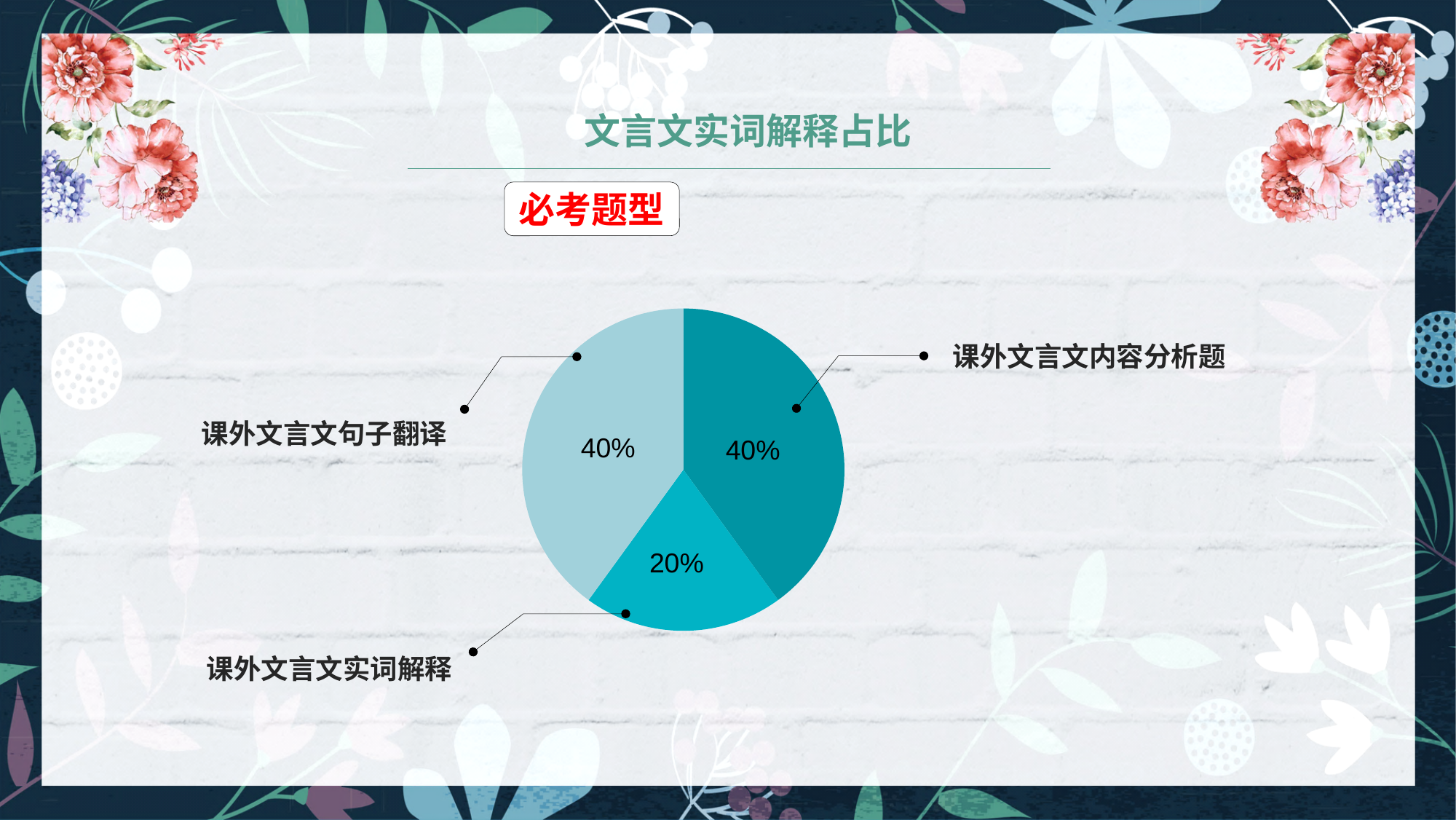

文言文实词解释占比
必考题型

### Chart

| Category |  |
|---|---|
| 其他题型 | 0.4 |
| 课外文言文实词解释 | 0.2 |
| 课外文言文句子翻译 | 0.4 |
课外文言文内容分析题

课外文言文句子翻译
40%
40%
20%

课外文言文实词解释